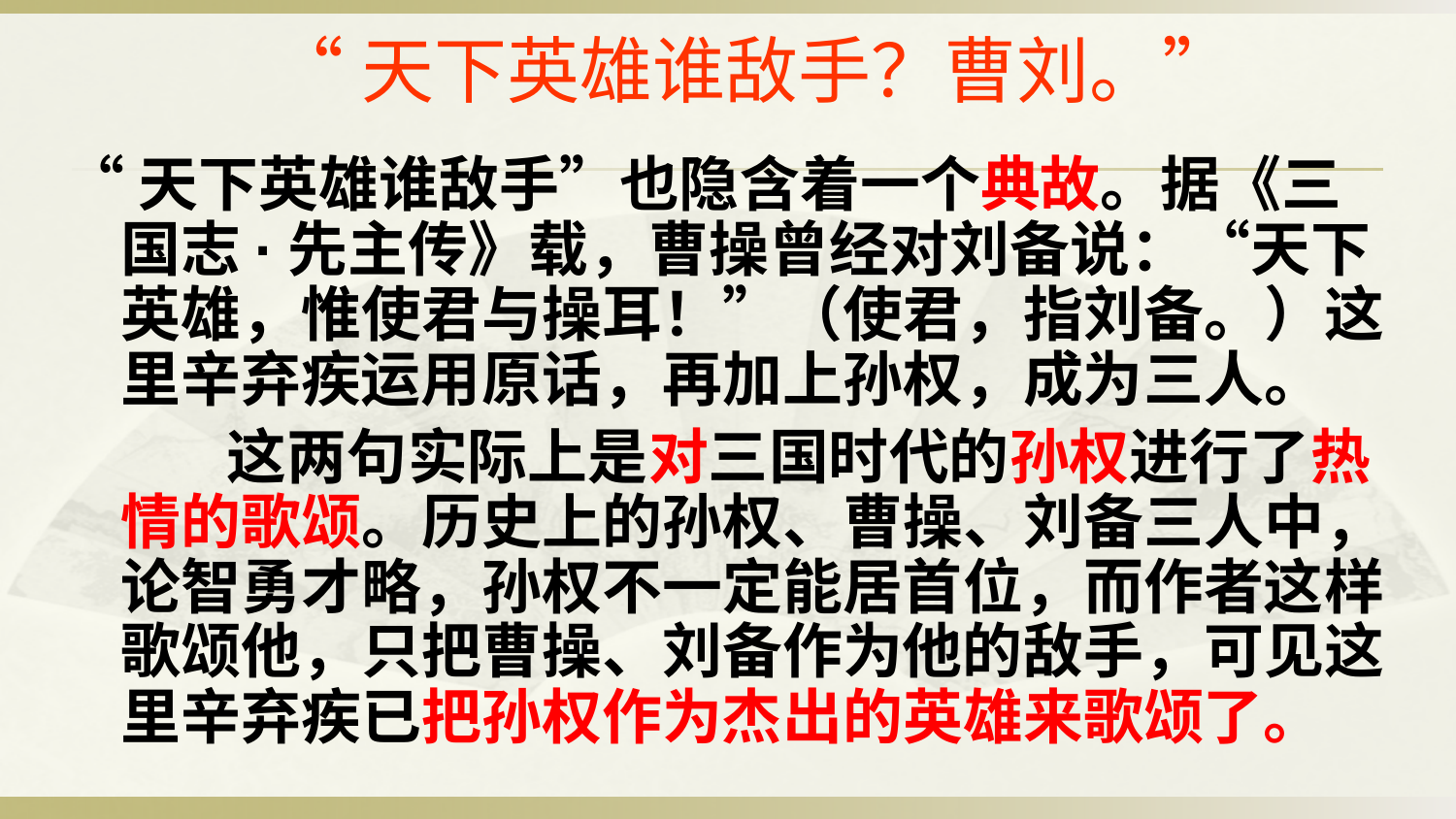

# “天下英雄谁敌手？曹刘。”
“天下英雄谁敌手”也隐含着一个典故。据《三国志·先主传》载，曹操曾经对刘备说：“天下英雄，惟使君与操耳！”（使君，指刘备。）这里辛弃疾运用原话，再加上孙权，成为三人。
           这两句实际上是对三国时代的孙权进行了热情的歌颂。历史上的孙权、曹操、刘备三人中，论智勇才略，孙权不一定能居首位，而作者这样歌颂他，只把曹操、刘备作为他的敌手，可见这里辛弃疾已把孙权作为杰出的英雄来歌颂了。